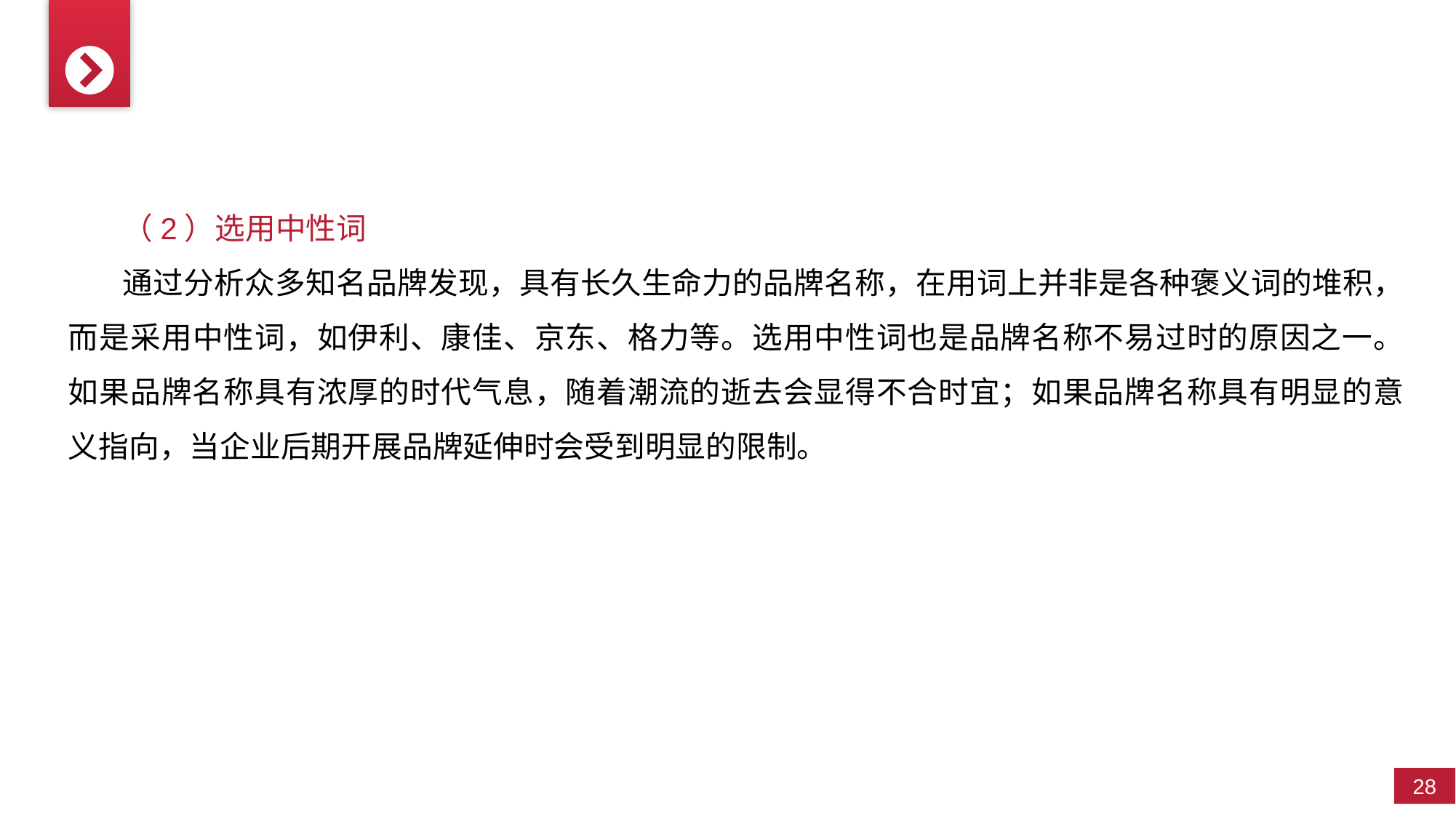

（2）选用中性词
通过分析众多知名品牌发现，具有长久生命力的品牌名称，在用词上并非是各种褒义词的堆积，而是采用中性词，如伊利、康佳、京东、格力等。选用中性词也是品牌名称不易过时的原因之一。如果品牌名称具有浓厚的时代气息，随着潮流的逝去会显得不合时宜；如果品牌名称具有明显的意义指向，当企业后期开展品牌延伸时会受到明显的限制。